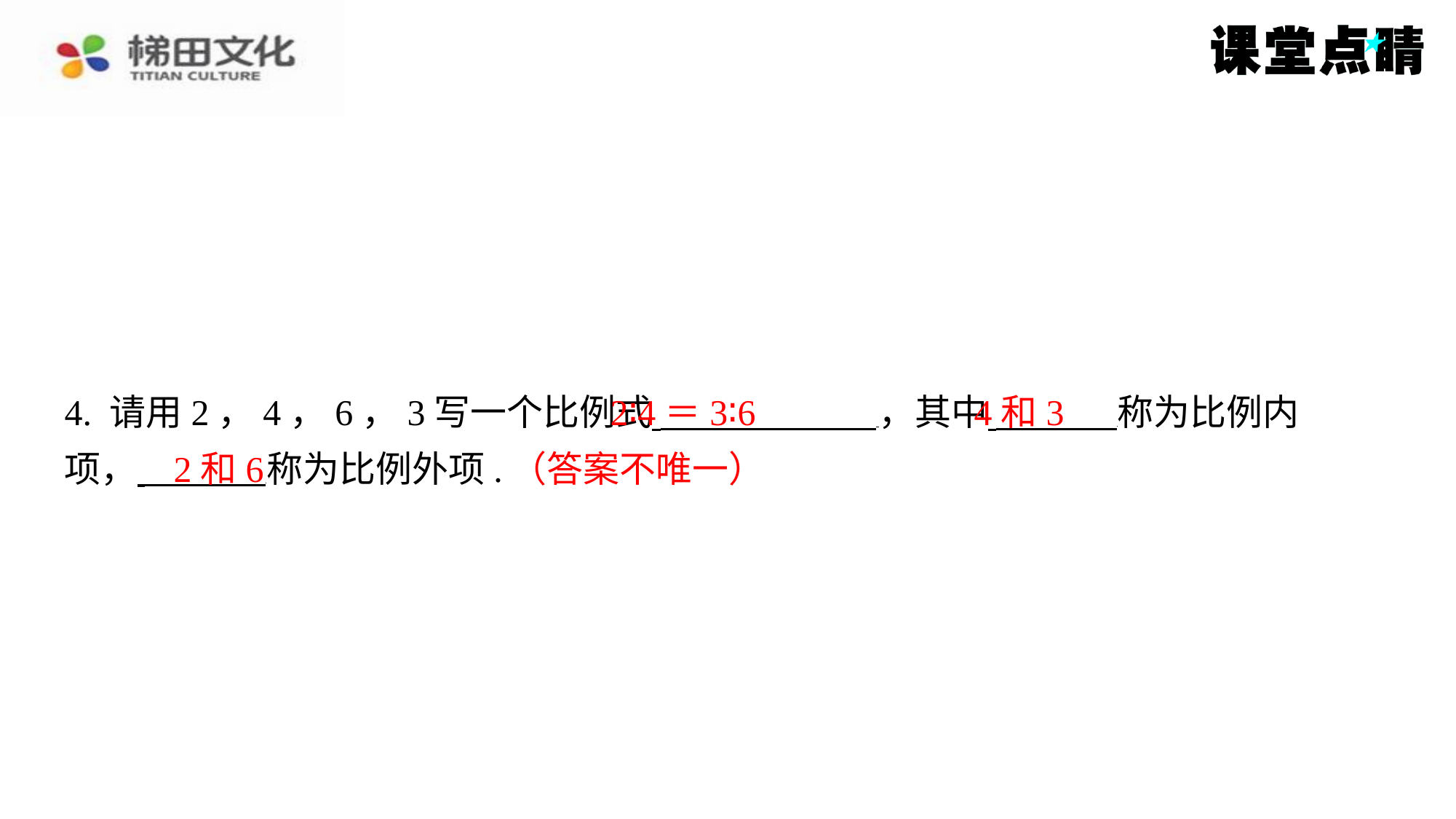

2∶4＝3∶6
4和3
4. 请用2，4，6，3写一个比例式                                  ，其中                    ⁠称为比例内
项，                    称为比例外项.（答案不唯一）
2和6
（答案不唯一）